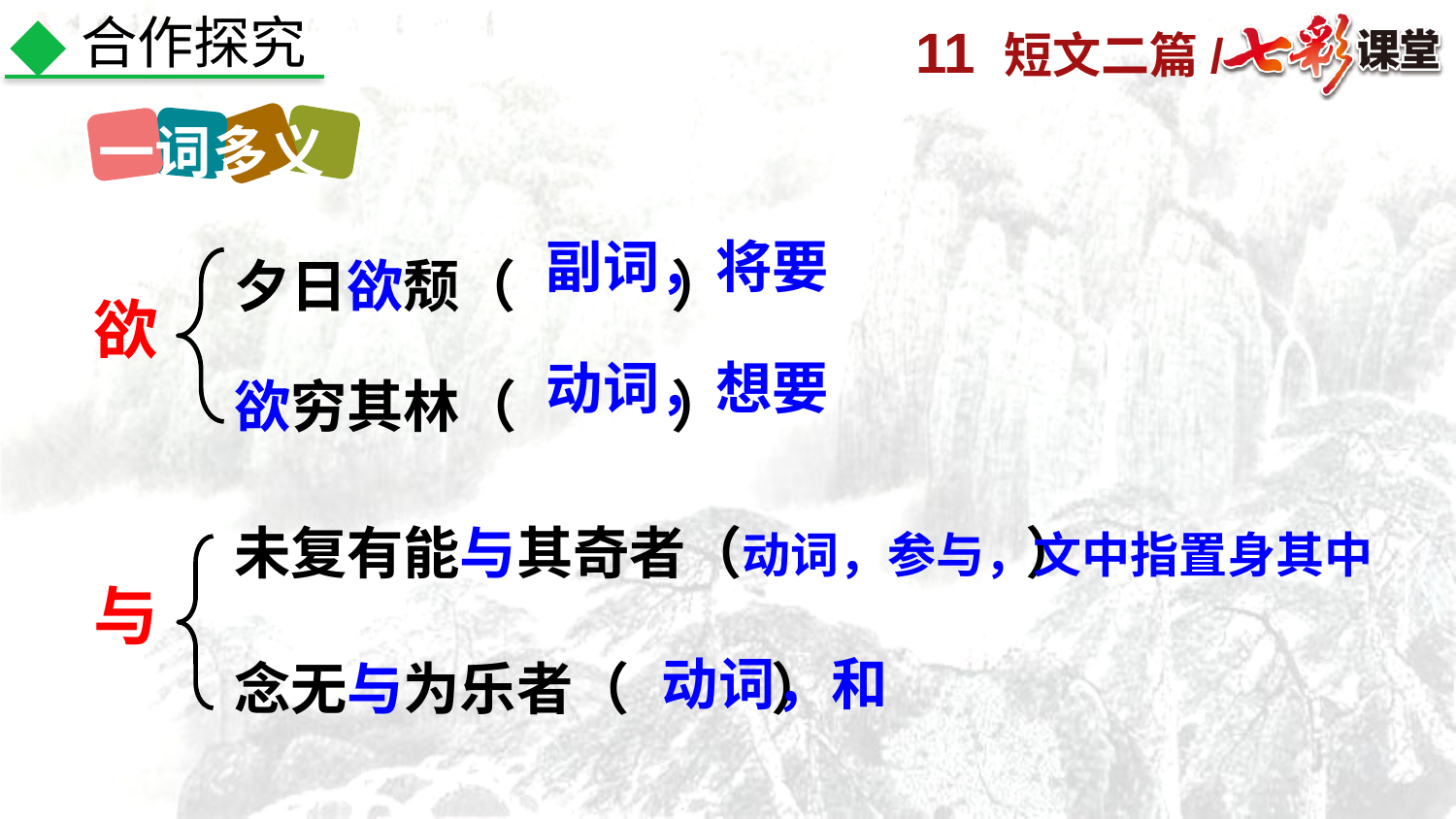

合作探究

一词多义

夕日欲颓（            ）
欲穷其林（            ）
副词，将要

欲
动词，想要
未复有能与其奇者（                      ）

念无与为乐者（           ）
动词，参与，文中指置身其中

与
动词，和